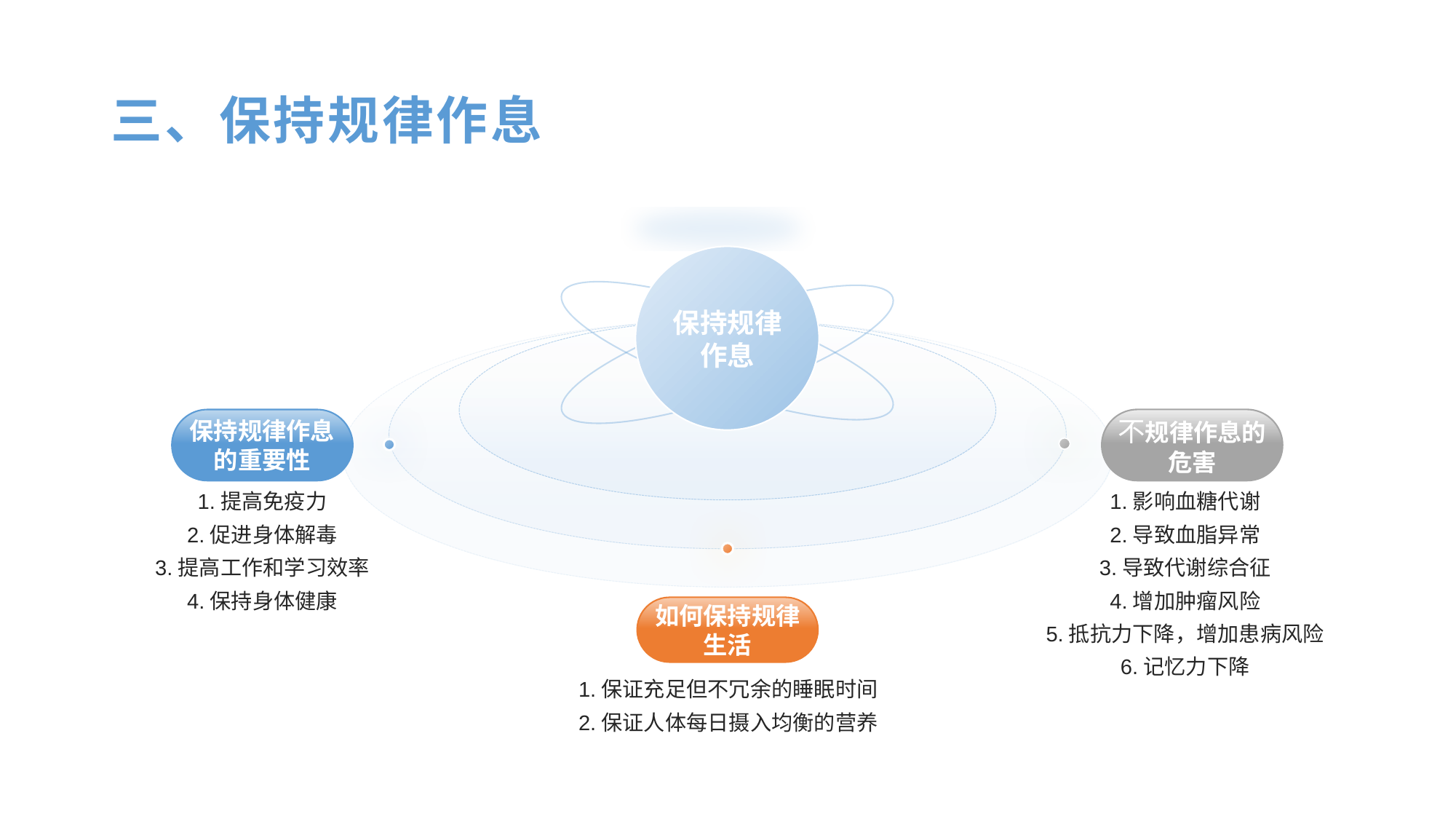

# 三、保持规律作息
保持规律
作息

保持规律作息的重要性
不规律作息的危害

1.提高免疫力
2.促进身体解毒
3.提高工作和学习效率
4.保持身体健康
1.影响血糖代谢
2.导致血脂异常
3.导致代谢综合征
4.增加肿瘤风险
5.抵抗力下降，增加患病风险
6.记忆力下降

如何保持规律生活
1.保证充足但不冗余的睡眠时间
2.保证人体每日摄入均衡的营养